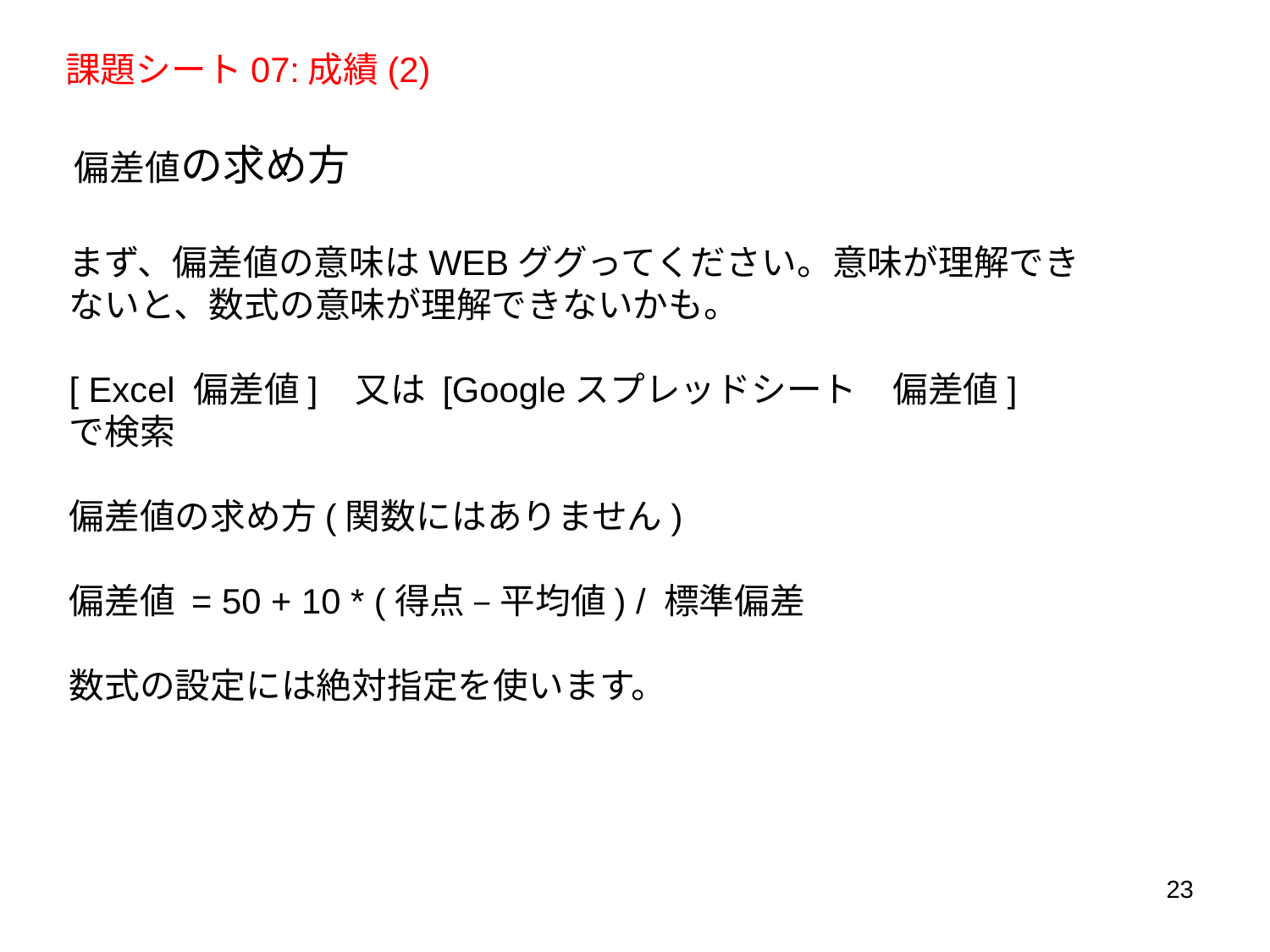

課題シート07:成績(2)
 偏差値の求め方
まず、偏差値の意味はWEBググってください。意味が理解できないと、数式の意味が理解できないかも。

[ Excel 偏差値]   又は [Googleスプレッドシート　偏差値]
で検索

偏差値の求め方(関数にはありません)

偏差値 = 50 + 10 * (得点 – 平均値) / 標準偏差

数式の設定には絶対指定を使います。

23